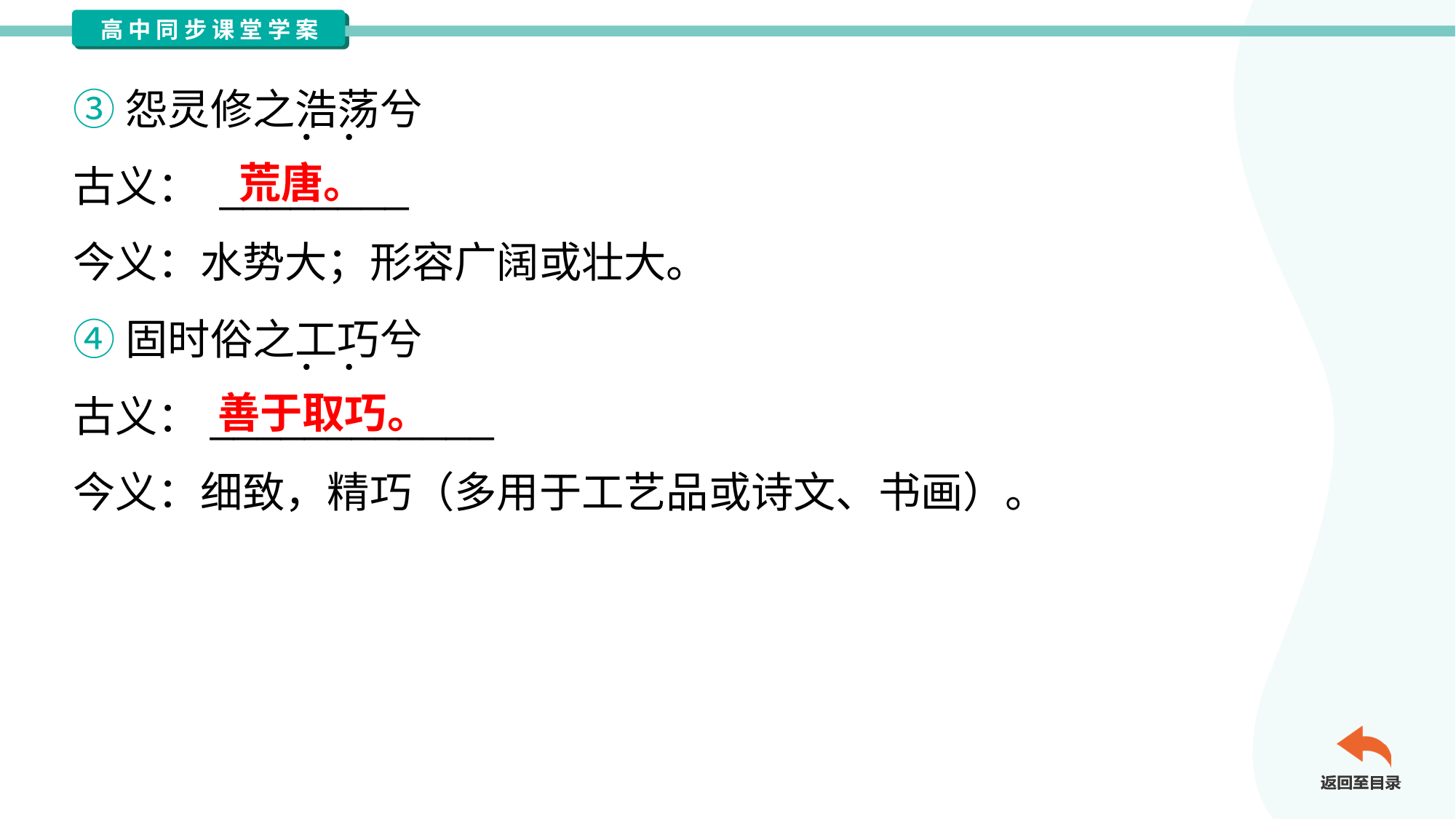

③怨灵修之浩荡兮
古义： ________
今义：水势大；形容广阔或壮大。
荒唐。

④固时俗之工巧兮
古义：____________
今义：细致，精巧（多用于工艺品或诗文、书画）。
善于取巧。